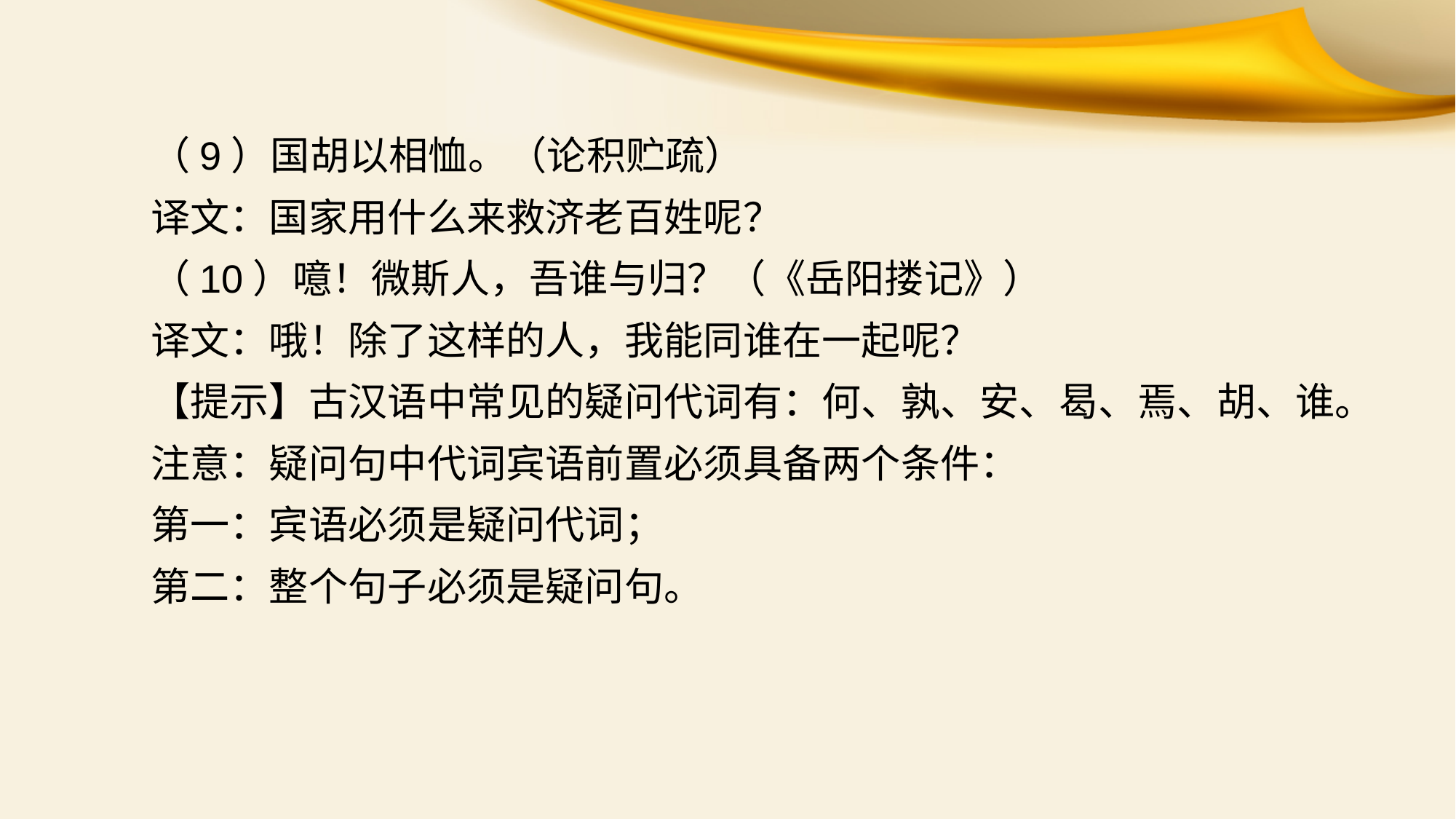

（9）国胡以相恤。（论积贮疏）
译文：国家用什么来救济老百姓呢？
（10）噫！微斯人，吾谁与归？（《岳阳搂记》）
译文：哦！除了这样的人，我能同谁在一起呢？
【提示】古汉语中常见的疑问代词有：何、孰、安、曷、焉、胡、谁。
注意：疑问句中代词宾语前置必须具备两个条件：
第一：宾语必须是疑问代词；
第二：整个句子必须是疑问句。